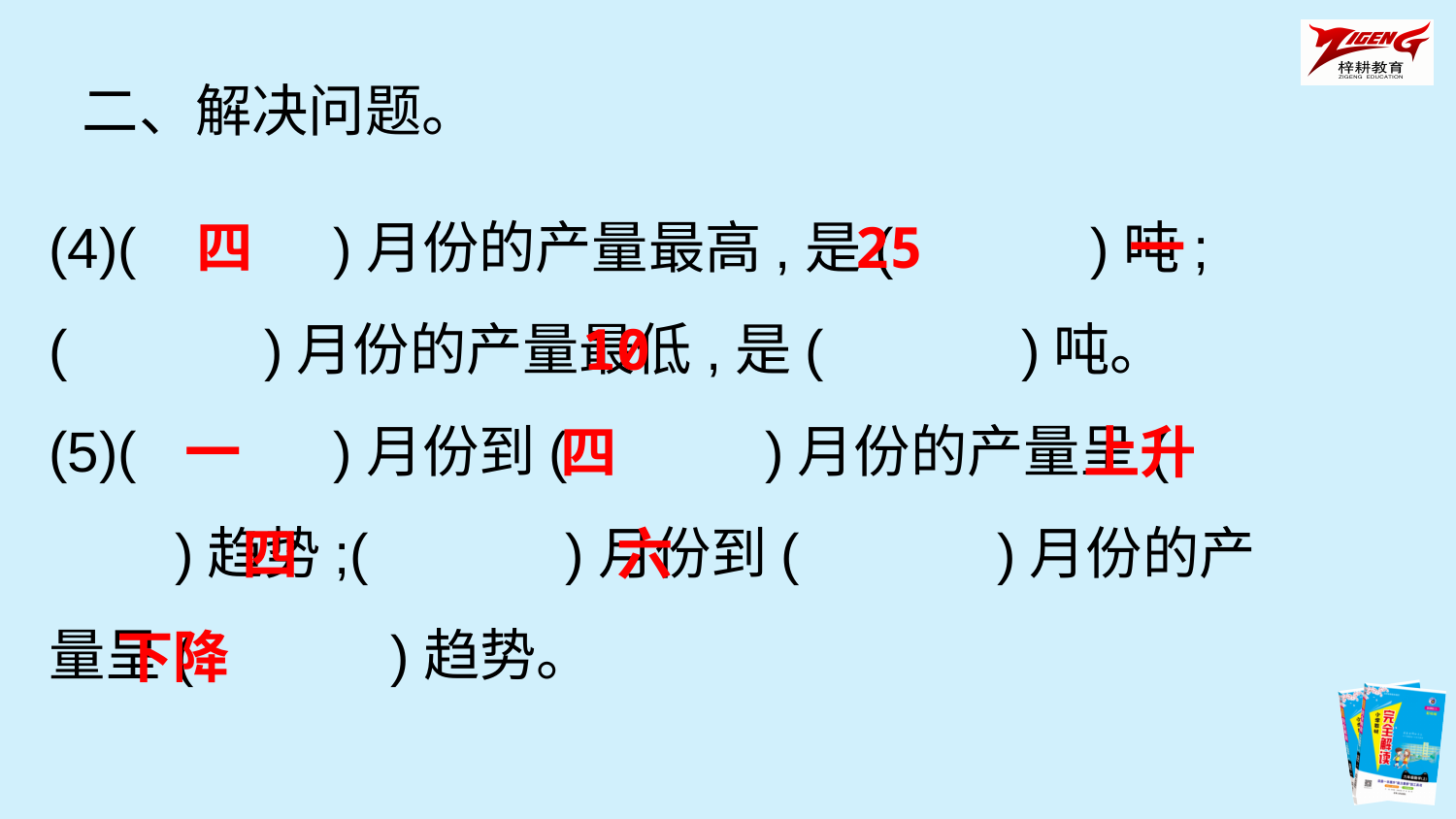

二、解决问题。
(4)(　　　)月份的产量最高,是(　　　)吨;(　　　)月份的产量最低,是(　　　)吨。
(5)(　　　)月份到(　　　)月份的产量呈(　　　)趋势;(　　　)月份到(　　　)月份的产量呈(　　　)趋势。
四
25
一
10
一
四
上升
四
六
下降